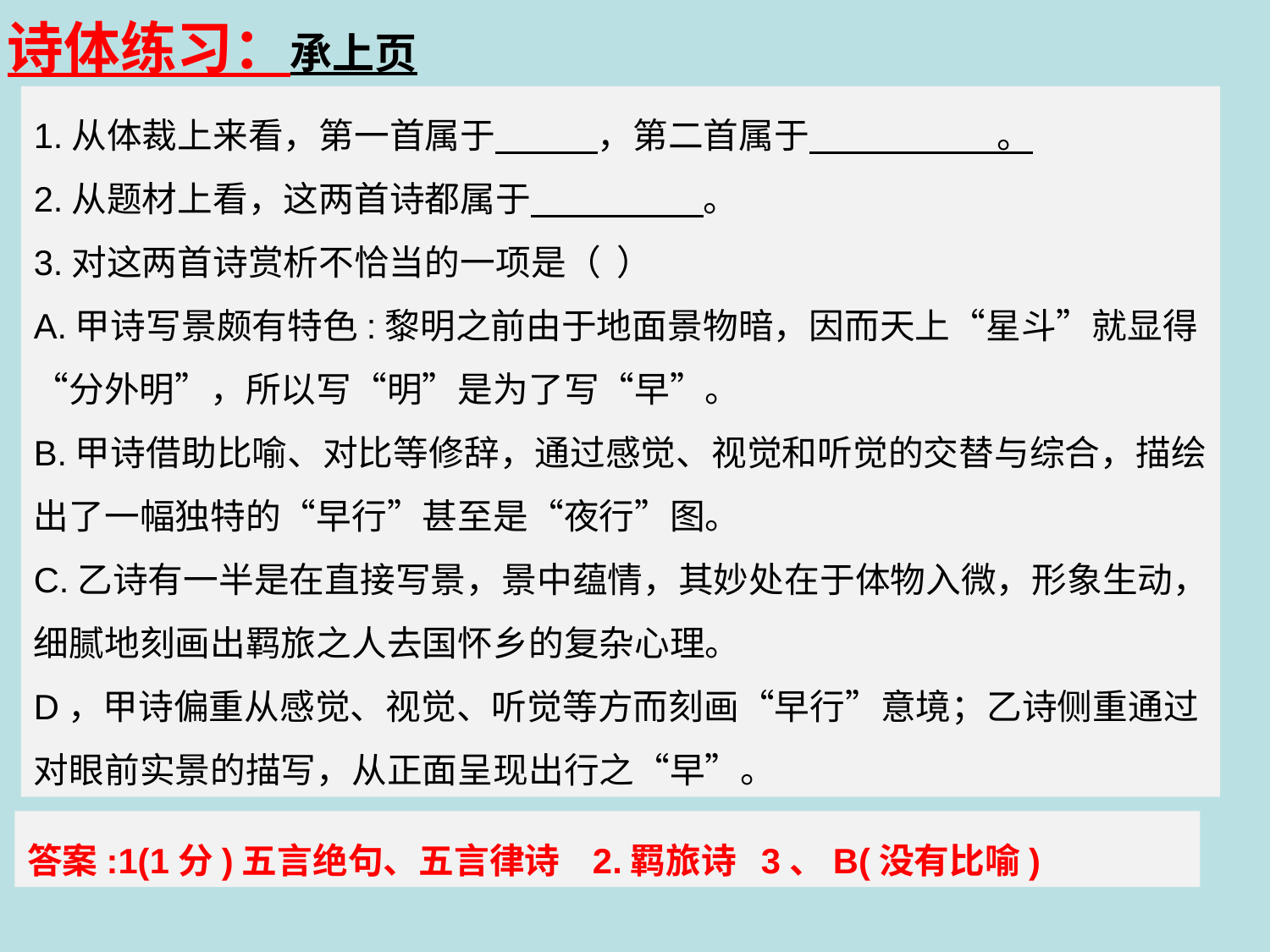

诗体练习：承上页
1.从体裁上来看，第一首属于             ，第二首属于                        。
2.从题材上看，这两首诗都属于                      。
3.对这两首诗赏析不恰当的一项是（  ）
A.甲诗写景颇有特色:黎明之前由于地面景物暗，因而天上“星斗”就显得“分外明”，所以写“明”是为了写“早”。
B.甲诗借助比喻、对比等修辞，通过感觉、视觉和听觉的交替与综合，描绘出了一幅独特的“早行”甚至是“夜行”图。
C.乙诗有一半是在直接写景，景中蕴情，其妙处在于体物入微，形象生动，细腻地刻画出羁旅之人去国怀乡的复杂心理。
D，甲诗偏重从感觉、视觉、听觉等方而刻画“早行”意境；乙诗侧重通过对眼前实景的描写，从正面呈现出行之“早”。
答案:1(1分)五言绝句、五言律诗   2.羁旅诗  3、B(没有比喻)